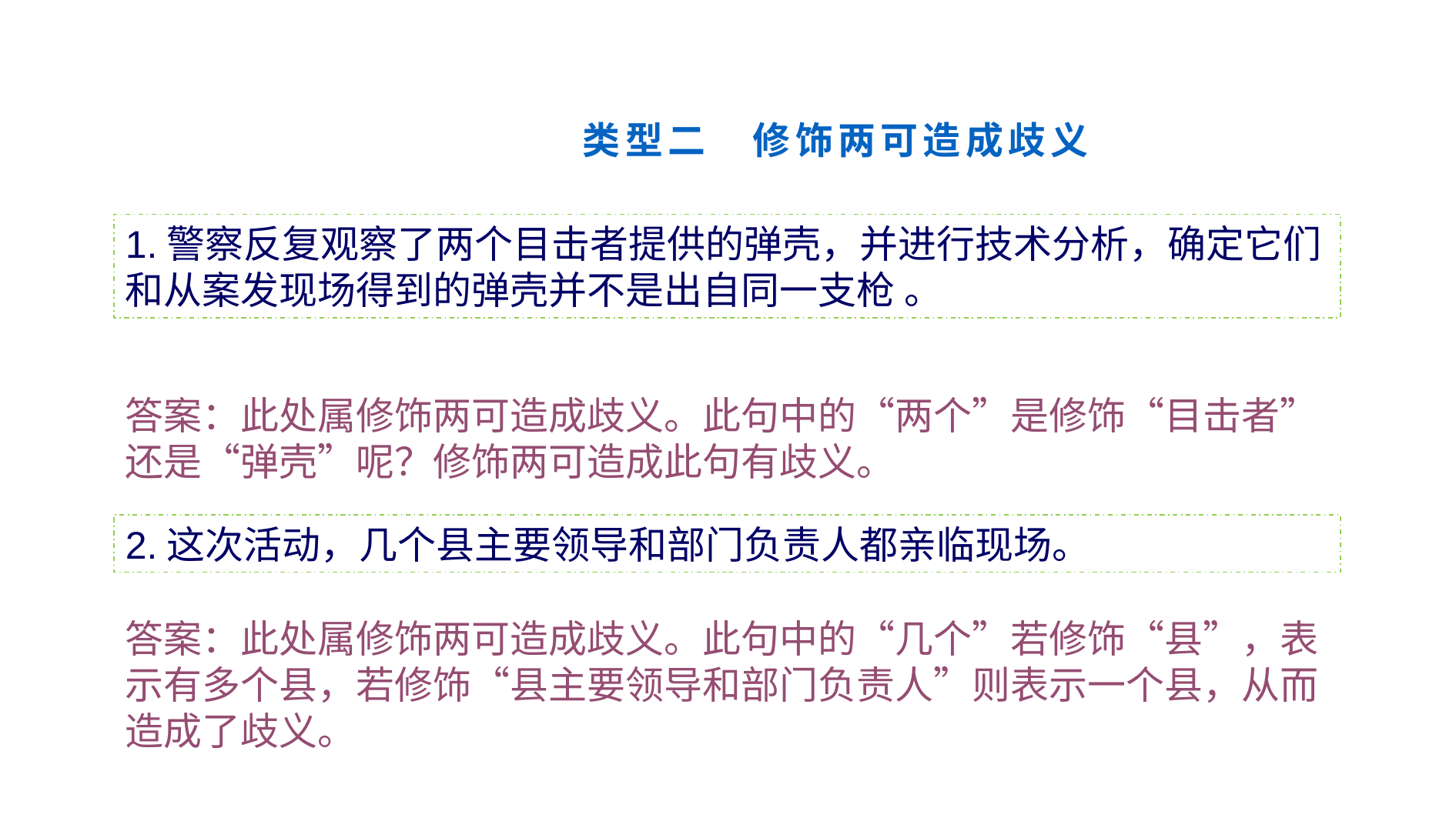

类型二　修饰两可造成歧义

1.警察反复观察了两个目击者提供的弹壳，并进行技术分析，确定它们和从案发现场得到的弹壳并不是出自同一支枪 。

答案：此处属修饰两可造成歧义。此句中的“两个”是修饰“目击者”还是“弹壳”呢？修饰两可造成此句有歧义。
2.这次活动，几个县主要领导和部门负责人都亲临现场。
答案：此处属修饰两可造成歧义。此句中的“几个”若修饰“县”，表示有多个县，若修饰“县主要领导和部门负责人”则表示一个县，从而造成了歧义。